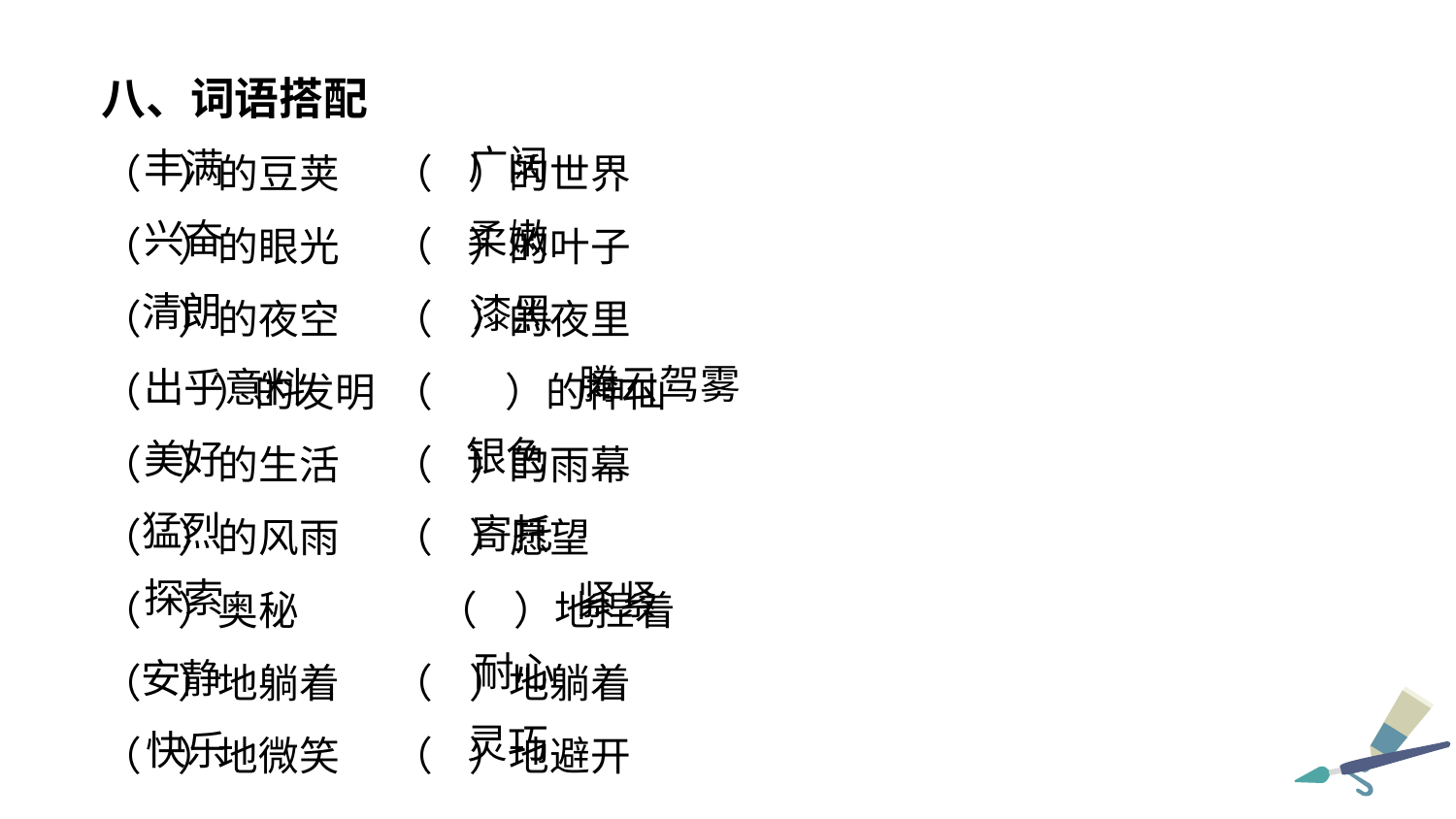

八、词语搭配
（    ）的豆荚 	（    ）的世界
（    ）的眼光 	（    ）的叶子
（    ）的夜空 	（    ）的夜里
（        ）的发明 	（        ）的神仙
（    ）的生活 	（    ）的雨幕
（    ）的风雨 	（    ）愿望
（    ）奥秘 	     （    ）地捏着
（    ）地躺着 	（    ）地躺着
（    ）地微笑 	（    ）地避开
广阔
丰满
兴奋
柔嫩
清朗
漆黑
腾云驾雾
出乎意料
银色
美好
猛烈
寄托
探索
紧紧
耐心
安静

灵巧
快乐